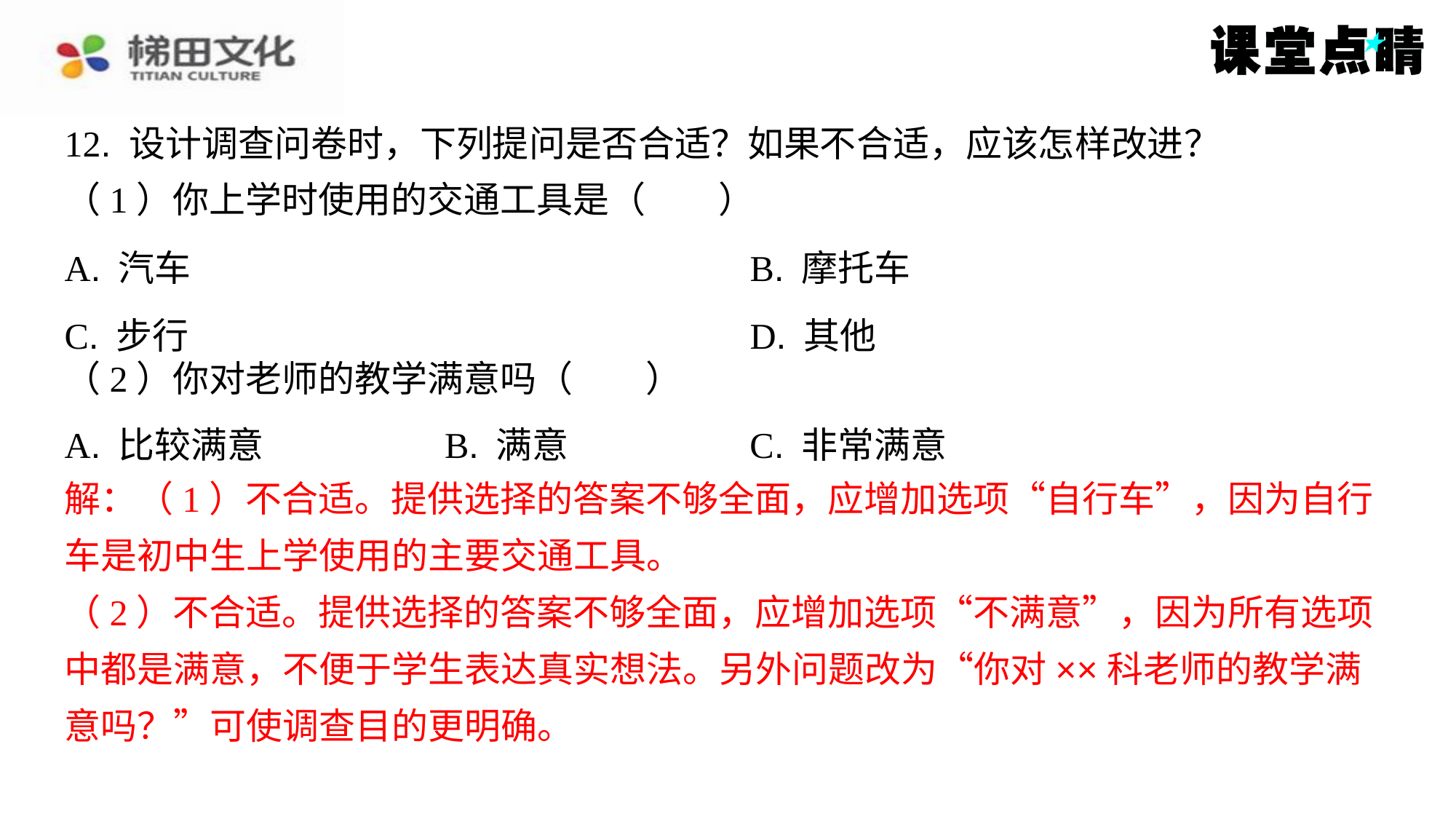

12. 设计调查问卷时，下列提问是否合适？如果不合适，应该怎样改进？
（1）你上学时使用的交通工具是（　　）
| A. 汽车 | B. 摩托车 |
| --- | --- |
| C. 步行 | D. 其他 |
（2）你对老师的教学满意吗（　　）
| A. 比较满意 | B. 满意 | C. 非常满意 |
| --- | --- | --- |
解：（1）不合适。提供选择的答案不够全面，应增加选项“自行车”，因为自行
解：（1）不合适。提供选择的答案不够全面，应增加选项“自行车”，因为自行
车是初中生上学使用的主要交通工具。
（2）不合适。提供选择的答案不够全面，应增加选项“不满意”，因为所有选项
中都是满意，不便于学生表达真实想法。另外问题改为“你对××科老师的教学满
意吗？”可使调查目的更明确。
车是初中生上学使用的主要交通工具。
（2）不合适。提供选择的答案不够全面，应增加选项“不满意”，因为所有选项
中都是满意，不便于学生表达真实想法。另外问题改为“你对××科老师的教学满
意吗？”可使调查目的更明确。